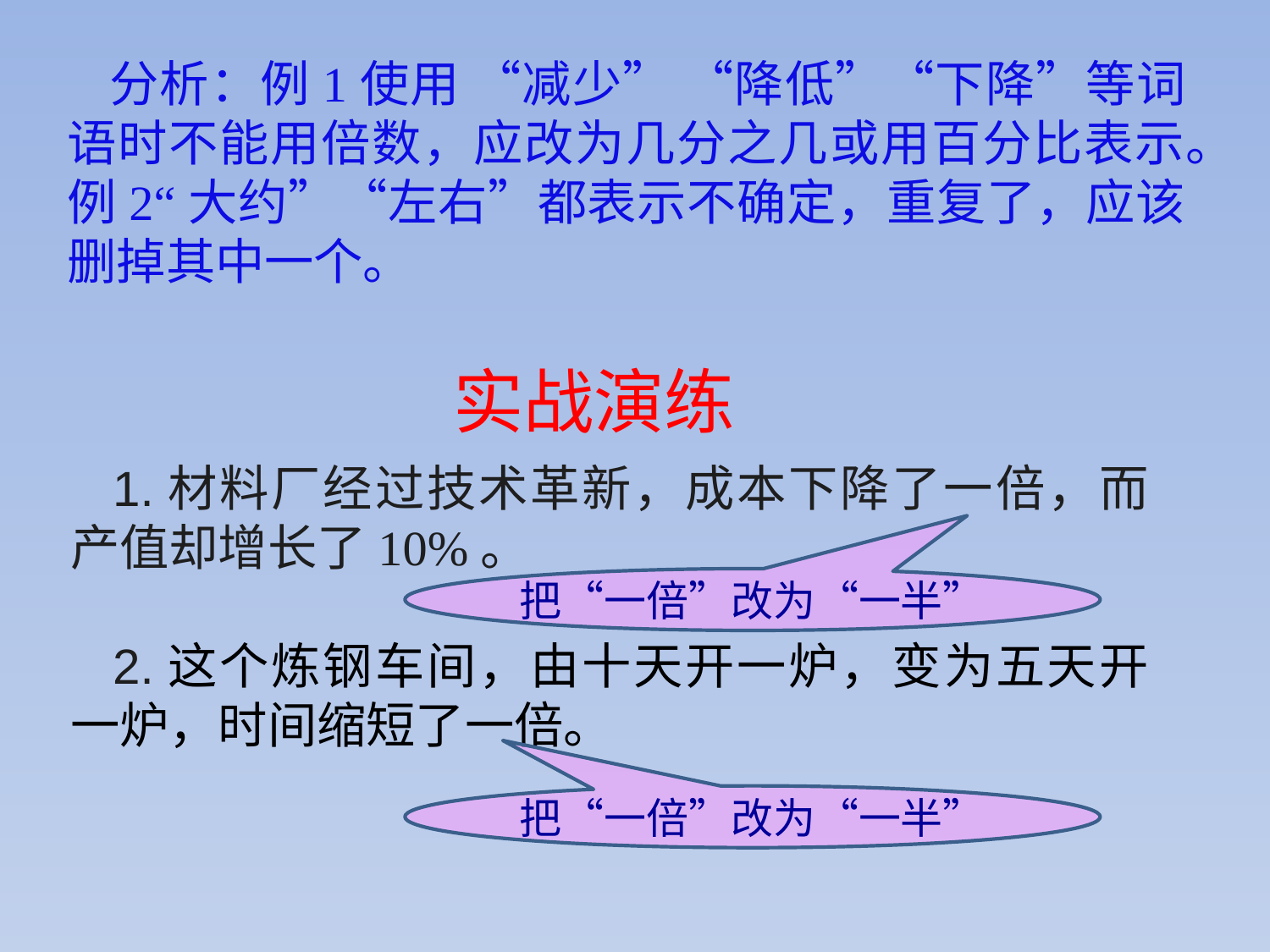

分析：例1使用 “减少” “降低”“下降”等词语时不能用倍数，应改为几分之几或用百分比表示。例2“大约”“左右”都表示不确定，重复了，应该删掉其中一个。
实战演练
1.材料厂经过技术革新，成本下降了一倍，而产值却增长了10%。

2.这个炼钢车间，由十天开一炉，变为五天开一炉，时间缩短了一倍。
把“一倍”改为“一半”
把“一倍”改为“一半”